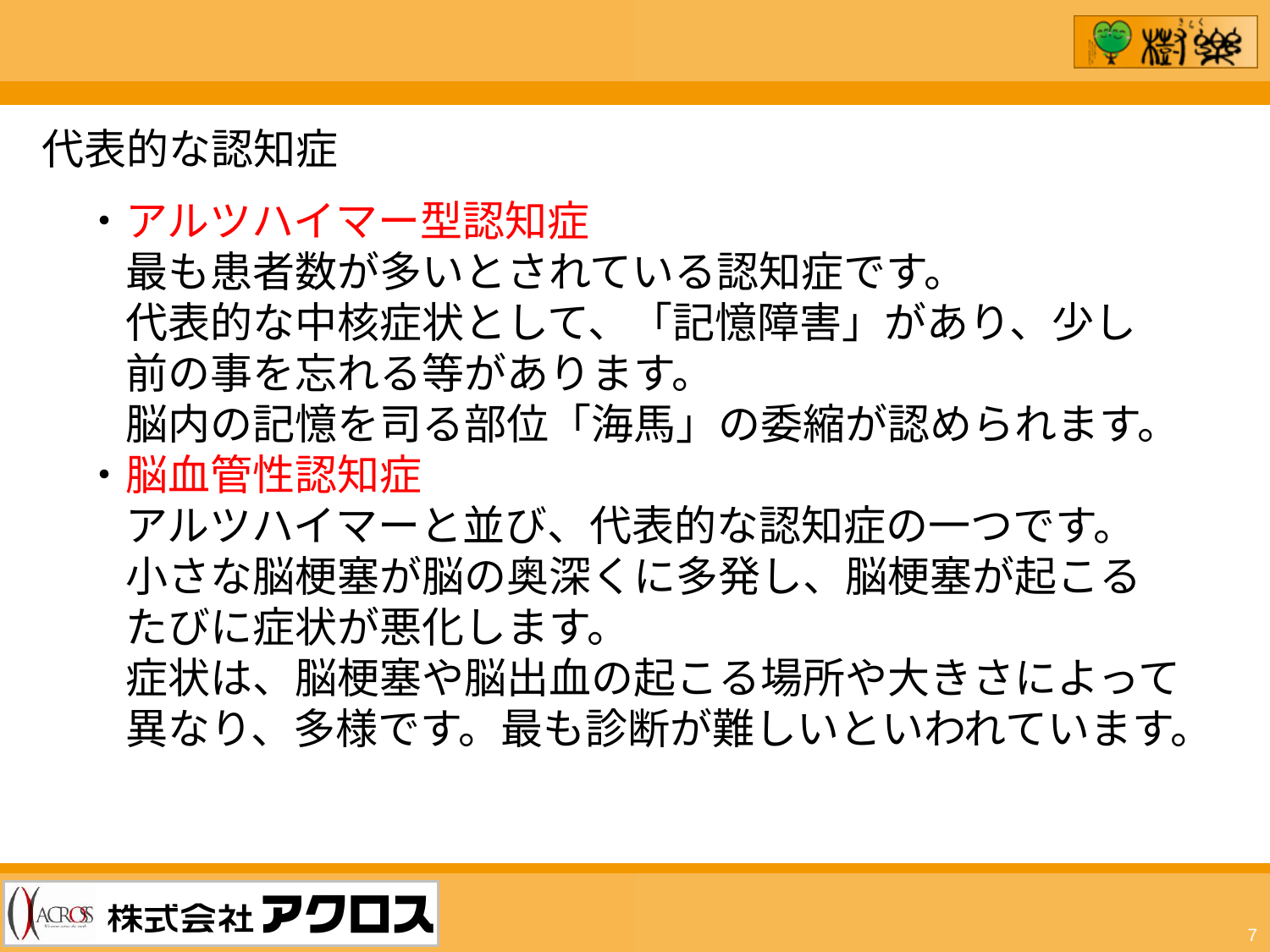

代表的な認知症
・アルツハイマー型認知症
　最も患者数が多いとされている認知症です。
　代表的な中核症状として、「記憶障害」があり、少し
　前の事を忘れる等があります。
　脳内の記憶を司る部位「海馬」の委縮が認められます。
・脳血管性認知症
　アルツハイマーと並び、代表的な認知症の一つです。
　小さな脳梗塞が脳の奥深くに多発し、脳梗塞が起こる
　たびに症状が悪化します。
　症状は、脳梗塞や脳出血の起こる場所や大きさによって
　異なり、多様です。最も診断が難しいといわれています。
7